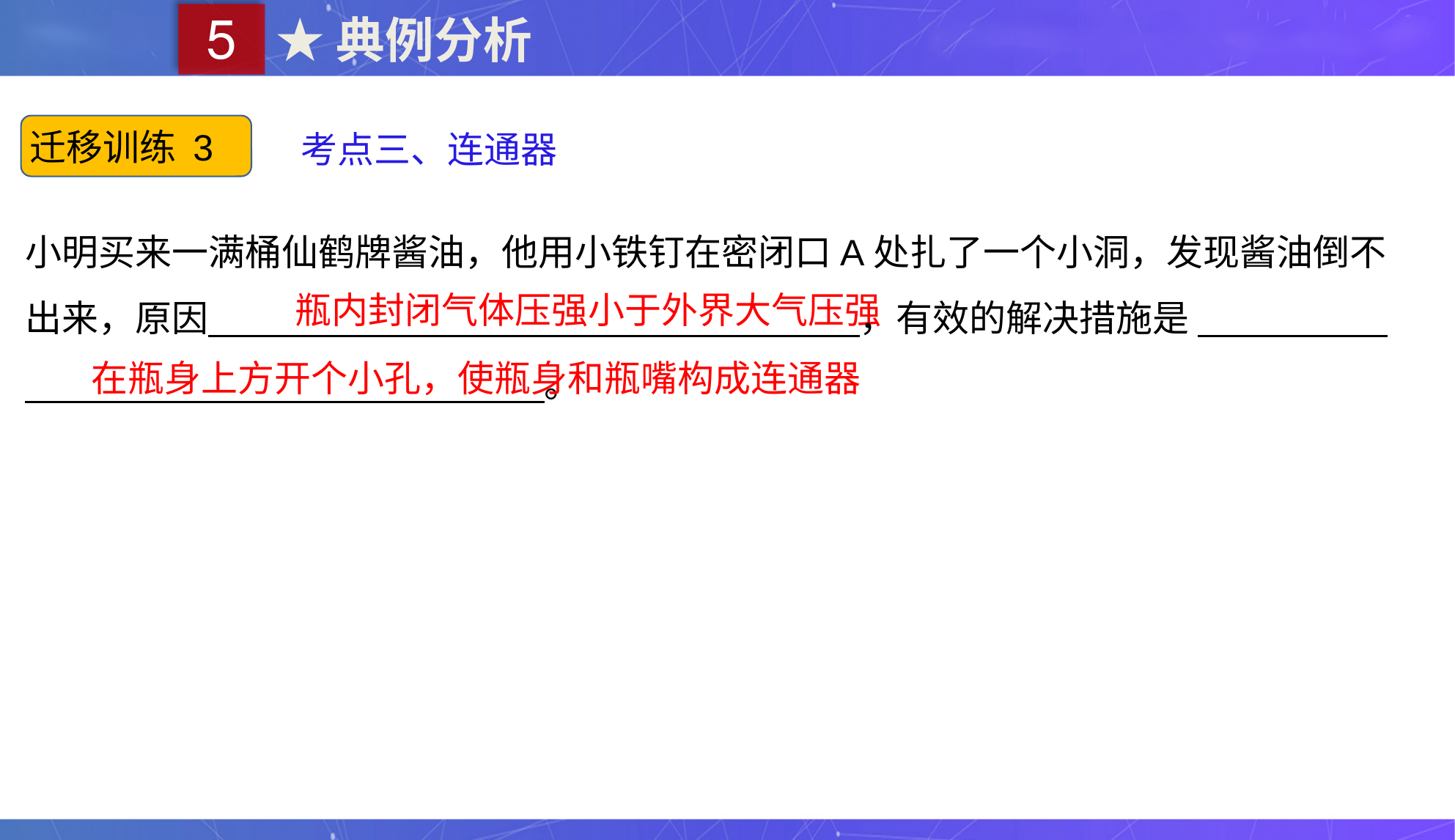

5
★典例分析
迁移训练 3
考点三、连通器
小明买来一满桶仙鹤牌酱油，他用小铁钉在密闭口A处扎了一个小洞，发现酱油倒不出来，原因                                                                               ，有效的解决措施是                                                                                        。
瓶内封闭气体压强小于外界大气压强
在瓶身上方开个小孔，使瓶身和瓶嘴构成连通器